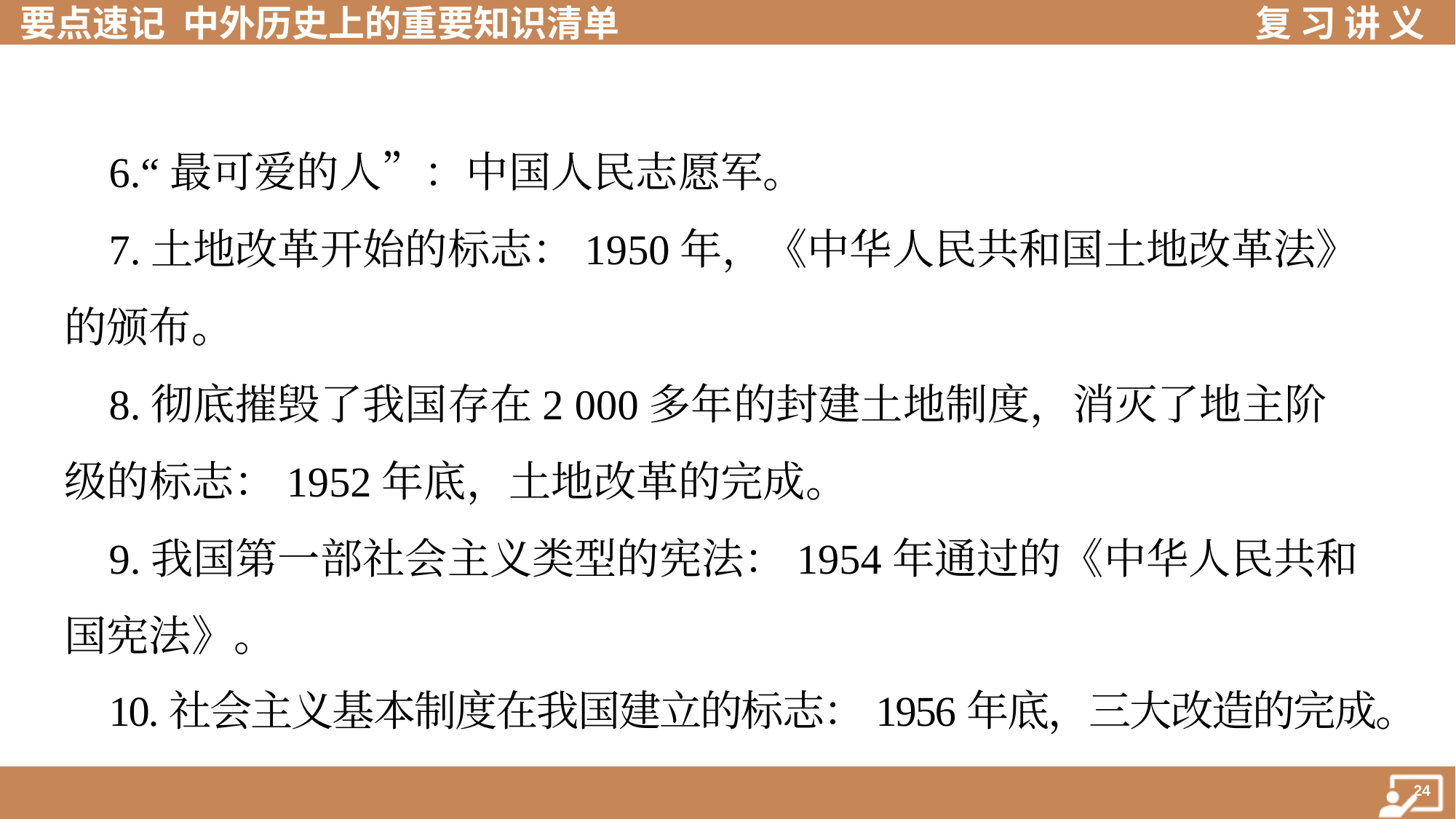

6.“最可爱的人”：中国人民志愿军。
    7.土地改革开始的标志：1950年，《中华人民共和国土地改革法》
的颁布。
    8.彻底摧毁了我国存在2 000多年的封建土地制度，消灭了地主阶
级的标志：1952年底，土地改革的完成。
    9.我国第一部社会主义类型的宪法：1954年通过的《中华人民共和
国宪法》。
    10.社会主义基本制度在我国建立的标志：1956年底，三大改造的完成。